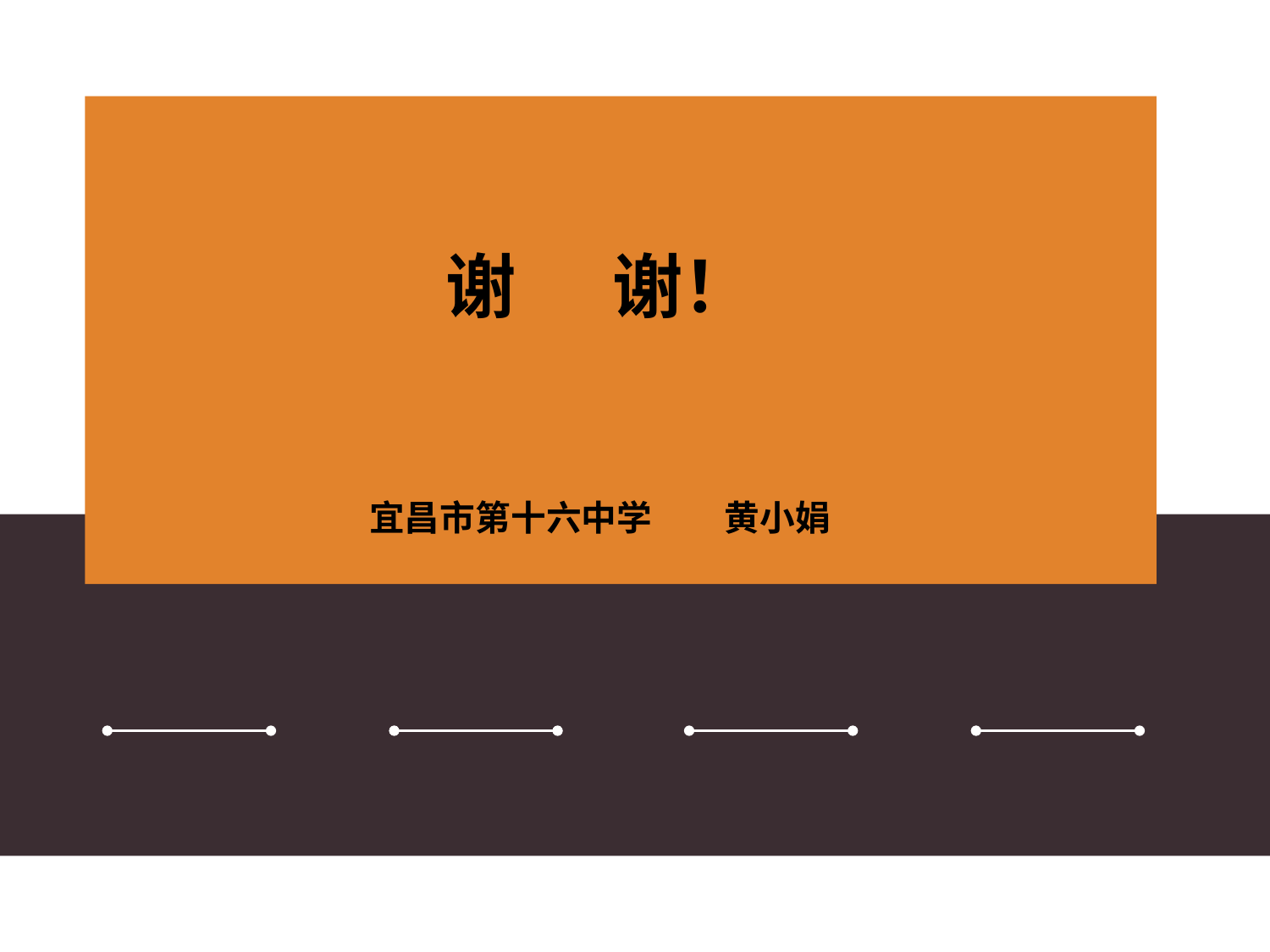

谢      谢！

宜昌市第十六中学         黄小娟
点击添加文本
点击添加文本

点击添加文本
点击添加文本
点击添加文本
点击添加文本
点击添加文本
点击添加文本